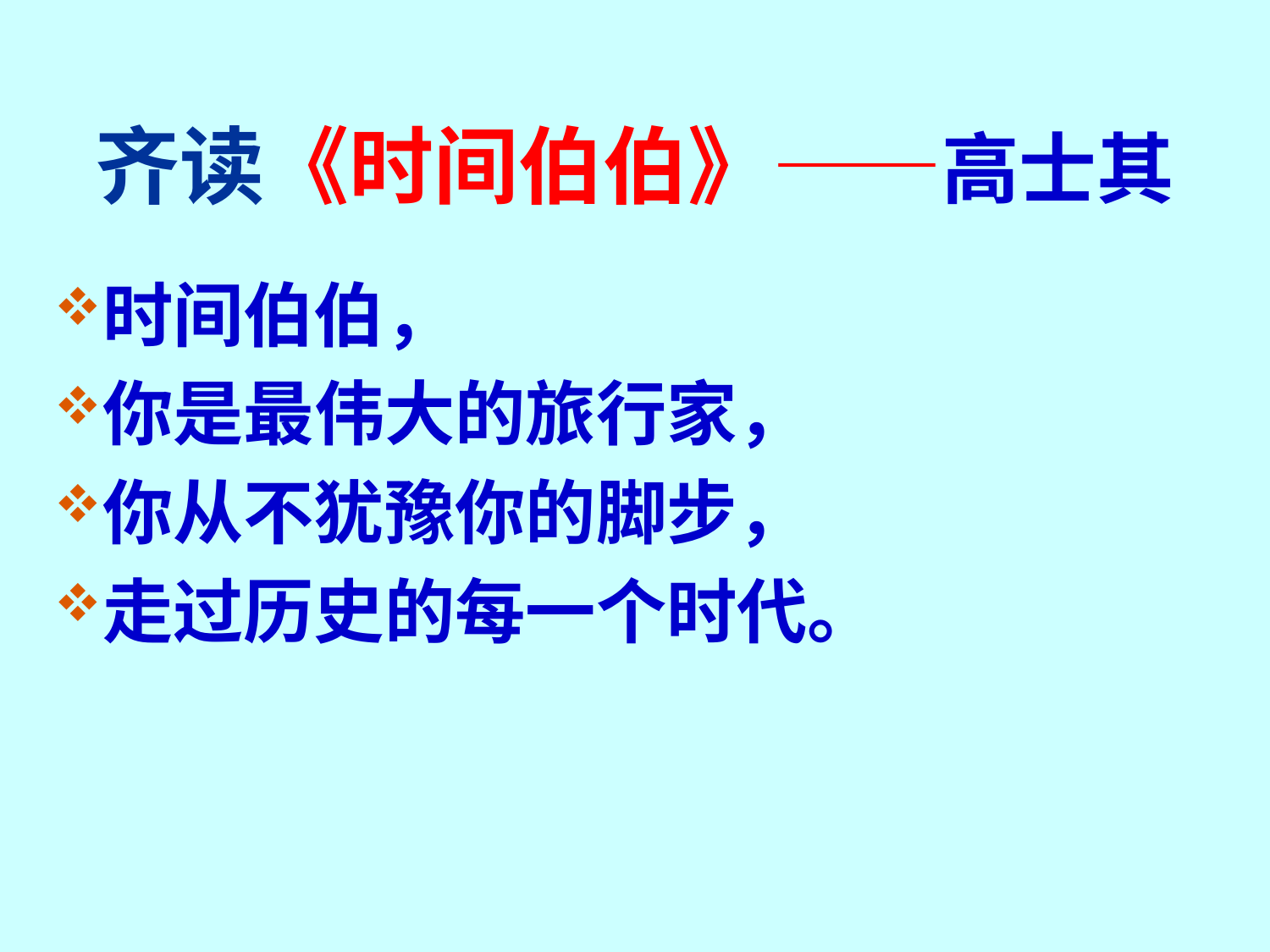

# 齐读《时间伯伯》——高士其
时间伯伯，
你是最伟大的旅行家，
你从不犹豫你的脚步，
走过历史的每一个时代。